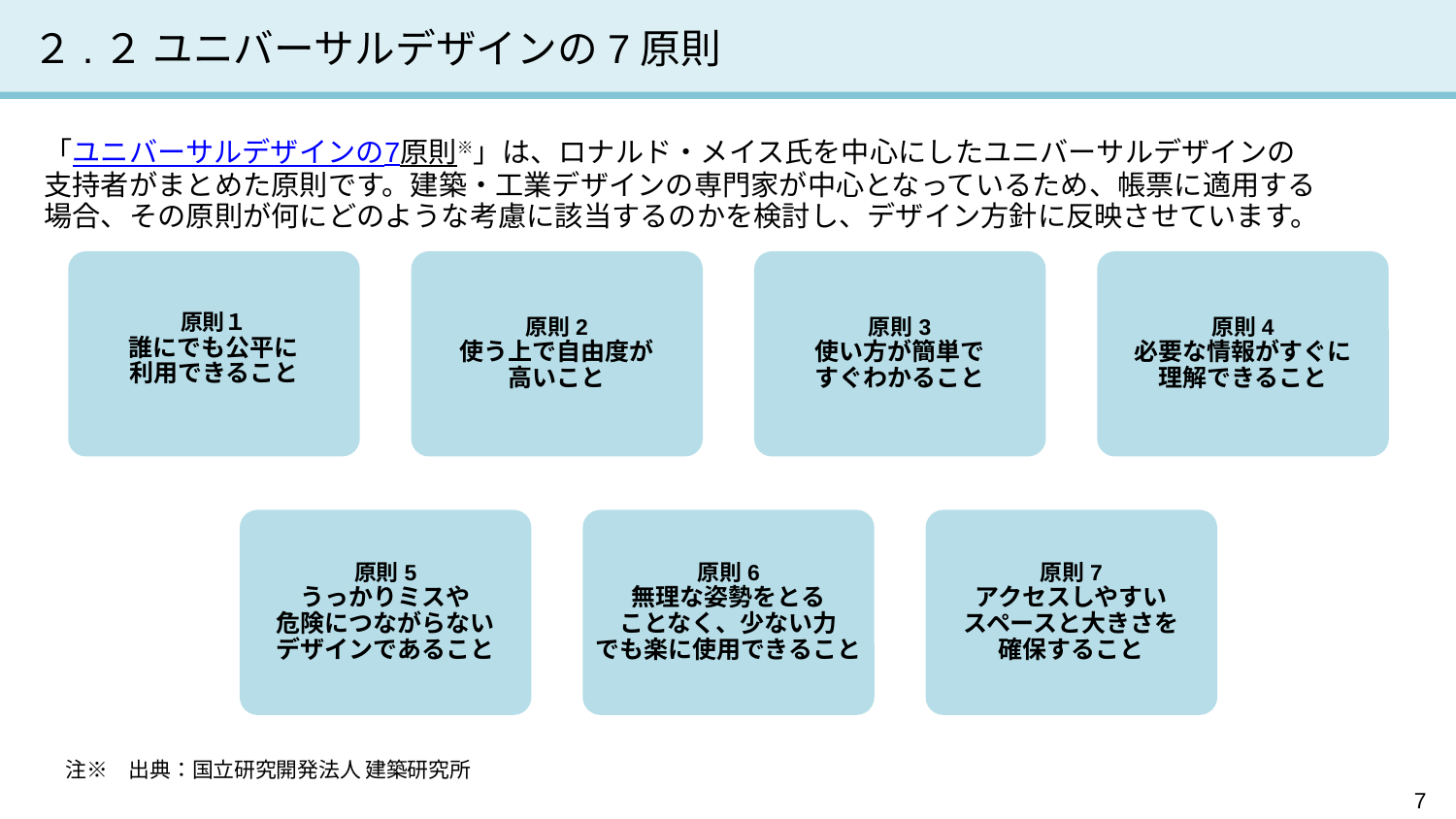

# ２.２ ユニバーサルデザインの7原則
「ユニバーサルデザインの7原則※」は、ロナルド・メイス氏を中心にしたユニバーサルデザインの
支持者がまとめた原則です。建築・工業デザインの専門家が中心となっているため、帳票に適用する
場合、その原則が何にどのような考慮に該当するのかを検討し、デザイン方針に反映させています。
原則１
誰にでも公平に
利用できること

原則2
使う上で自由度が
高いこと
原則3
使い方が簡単で
すぐわかること
原則4
必要な情報がすぐに
理解できること
原則5
うっかりミスや
危険につながらない
デザインであること
原則6
無理な姿勢をとる
ことなく、少ない力
でも楽に使用できること
原則7
アクセスしやすい
スペースと大きさを
確保すること
注※　出典：国立研究開発法人 建築研究所